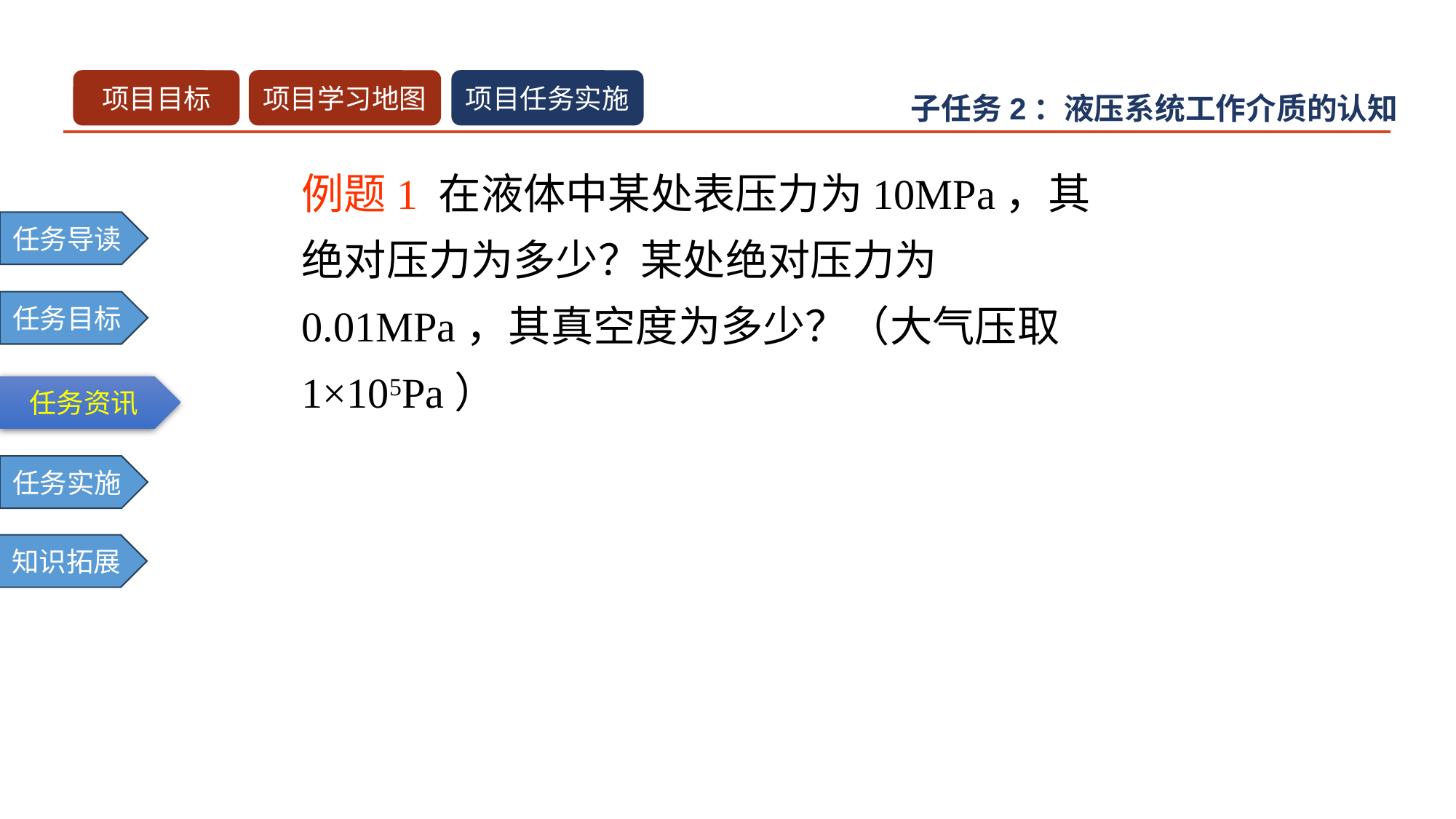

例题1 在液体中某处表压力为10MPa，其绝对压力为多少？某处绝对压力为0.01MPa，其真空度为多少？（大气压取1×105Pa）